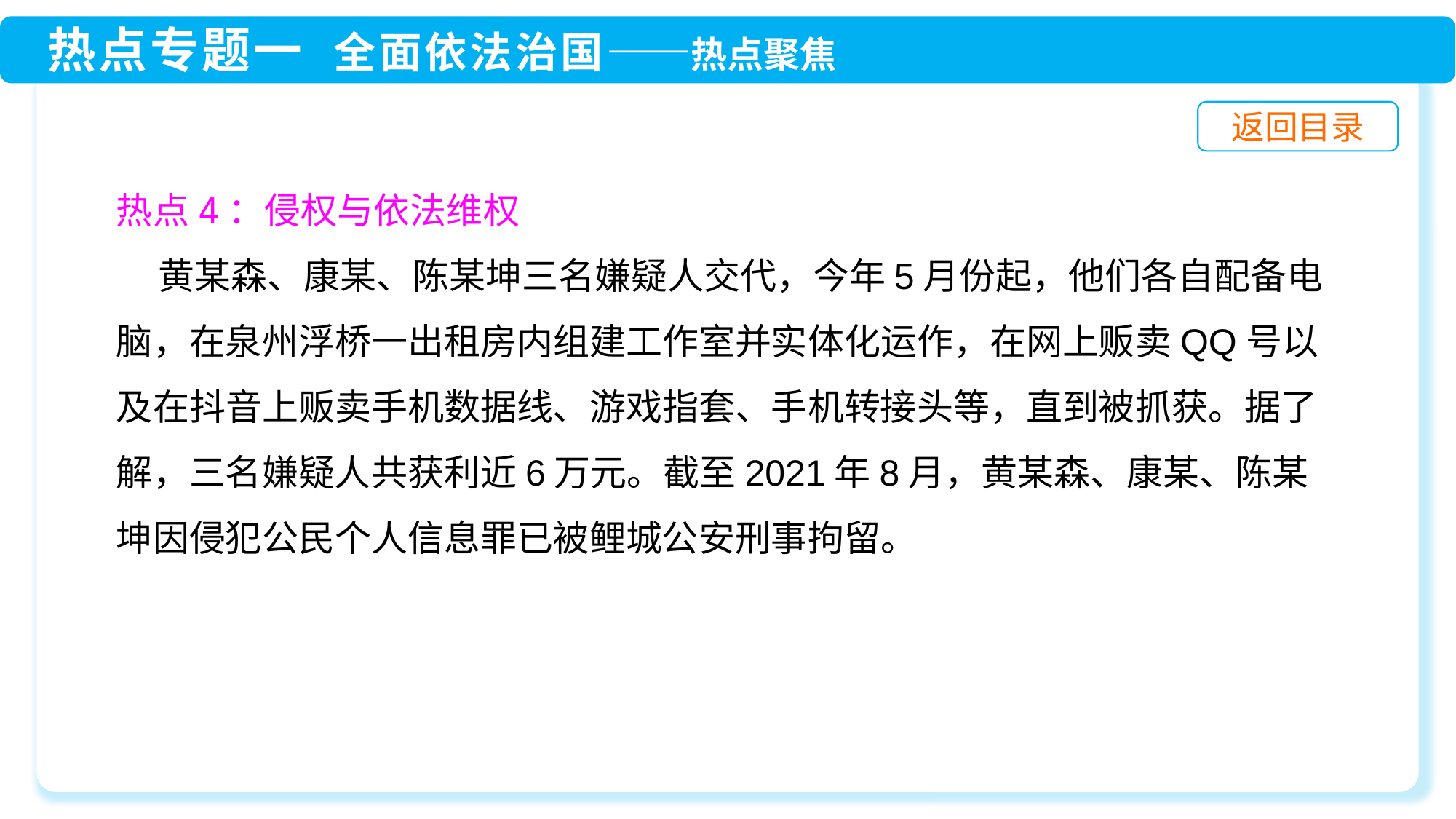

热点4：侵权与依法维权
    黄某森、康某、陈某坤三名嫌疑人交代，今年5月份起，他们各自配备电脑，在泉州浮桥一出租房内组建工作室并实体化运作，在网上贩卖QQ号以及在抖音上贩卖手机数据线、游戏指套、手机转接头等，直到被抓获。据了解，三名嫌疑人共获利近6万元。截至2021年8月，黄某森、康某、陈某坤因侵犯公民个人信息罪已被鲤城公安刑事拘留。